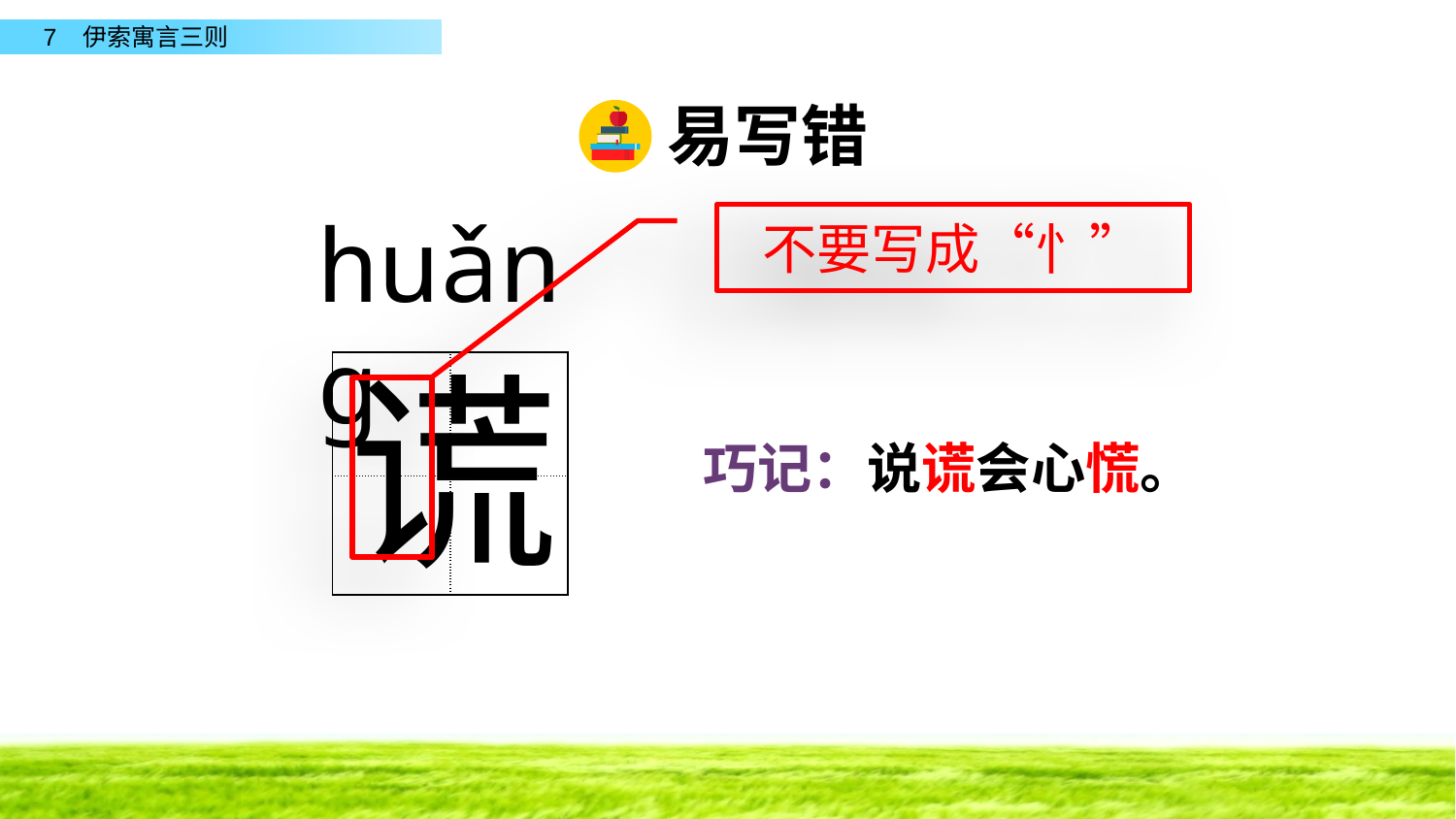

易写错

huǎng
不要写成“忄”
谎
|  |  |
| --- | --- |
|  |  |

巧记：说谎会心慌。